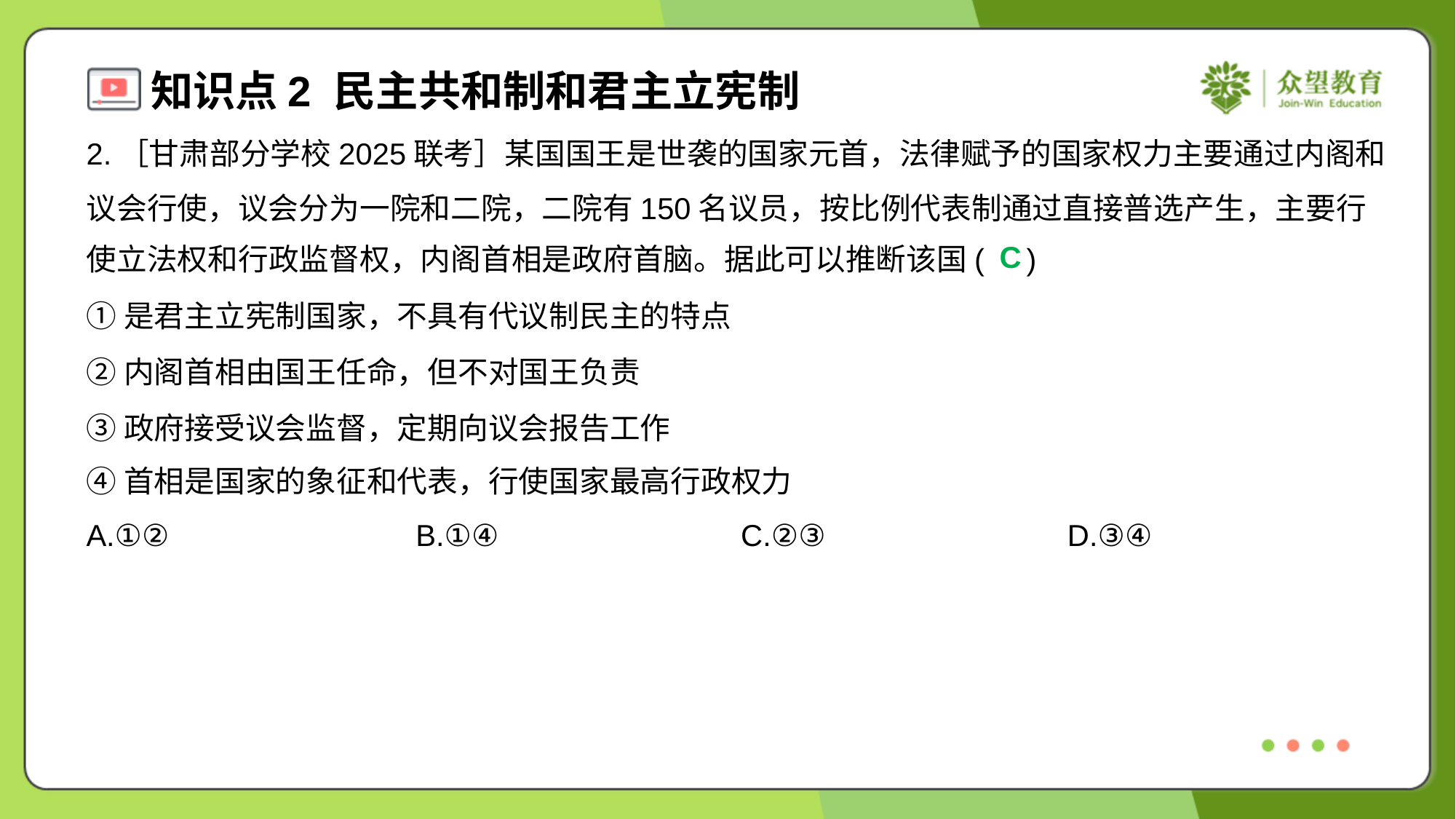

2.［甘肃部分学校2025联考］某国国王是世袭的国家元首，法律赋予的国家权力主要通过内阁和
议会行使，议会分为一院和二院，二院有150名议员，按比例代表制通过直接普选产生，主要行
使立法权和行政监督权，内阁首相是政府首脑。据此可以推断该国(     )
C
①是君主立宪制国家，不具有代议制民主的特点
②内阁首相由国王任命，但不对国王负责
③政府接受议会监督，定期向议会报告工作
④首相是国家的象征和代表，行使国家最高行政权力
A.①②	B.①④	C.②③	D.③④